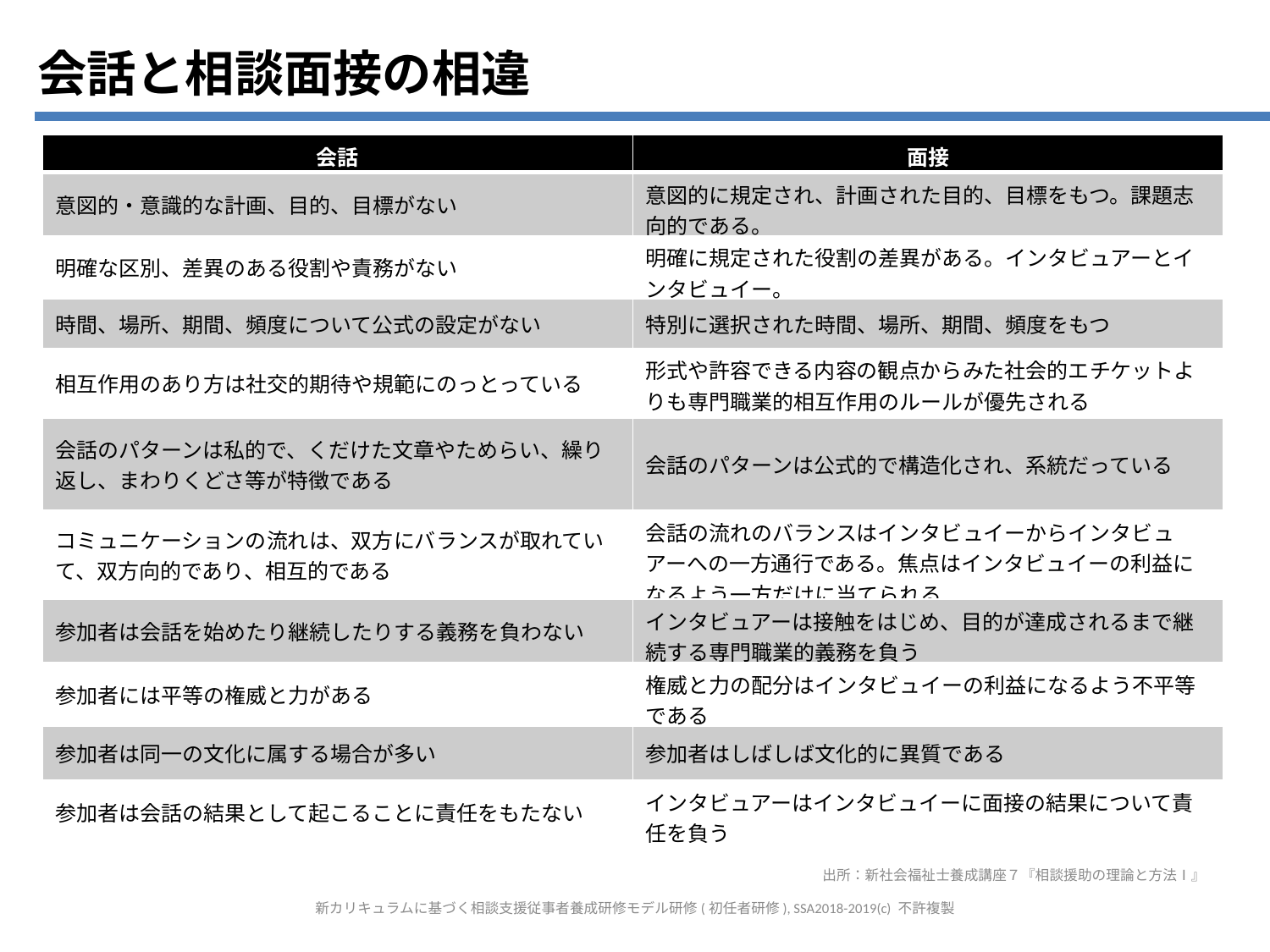

会話と相談面接の相違
| 会話 | 面接 |
| --- | --- |
| 意図的・意識的な計画、目的、目標がない | 意図的に規定され、計画された目的、目標をもつ。課題志向的である。 |
| 明確な区別、差異のある役割や責務がない | 明確に規定された役割の差異がある。インタビュアーとインタビュイー。 |
| 時間、場所、期間、頻度について公式の設定がない | 特別に選択された時間、場所、期間、頻度をもつ |
| 相互作用のあり方は社交的期待や規範にのっとっている | 形式や許容できる内容の観点からみた社会的エチケットよりも専門職業的相互作用のルールが優先される |
| 会話のパターンは私的で、くだけた文章やためらい、繰り返し、まわりくどさ等が特徴である | 会話のパターンは公式的で構造化され、系統だっている |
| コミュニケーションの流れは、双方にバランスが取れていて、双方向的であり、相互的である | 会話の流れのバランスはインタビュイーからインタビュアーへの一方通行である。焦点はインタビュイーの利益になるよう一方だけに当てられる |
| 参加者は会話を始めたり継続したりする義務を負わない | インタビュアーは接触をはじめ、目的が達成されるまで継続する専門職業的義務を負う |
| 参加者には平等の権威と力がある | 権威と力の配分はインタビュイーの利益になるよう不平等である |
| 参加者は同一の文化に属する場合が多い | 参加者はしばしば文化的に異質である |
| 参加者は会話の結果として起こることに責任をもたない | インタビュアーはインタビュイーに面接の結果について責任を負う |
出所：新社会福祉士養成講座７『相談援助の理論と方法Ⅰ』
新カリキュラムに基づく相談支援従事者養成研修モデル研修(初任者研修), SSA2018-2019(c) 不許複製